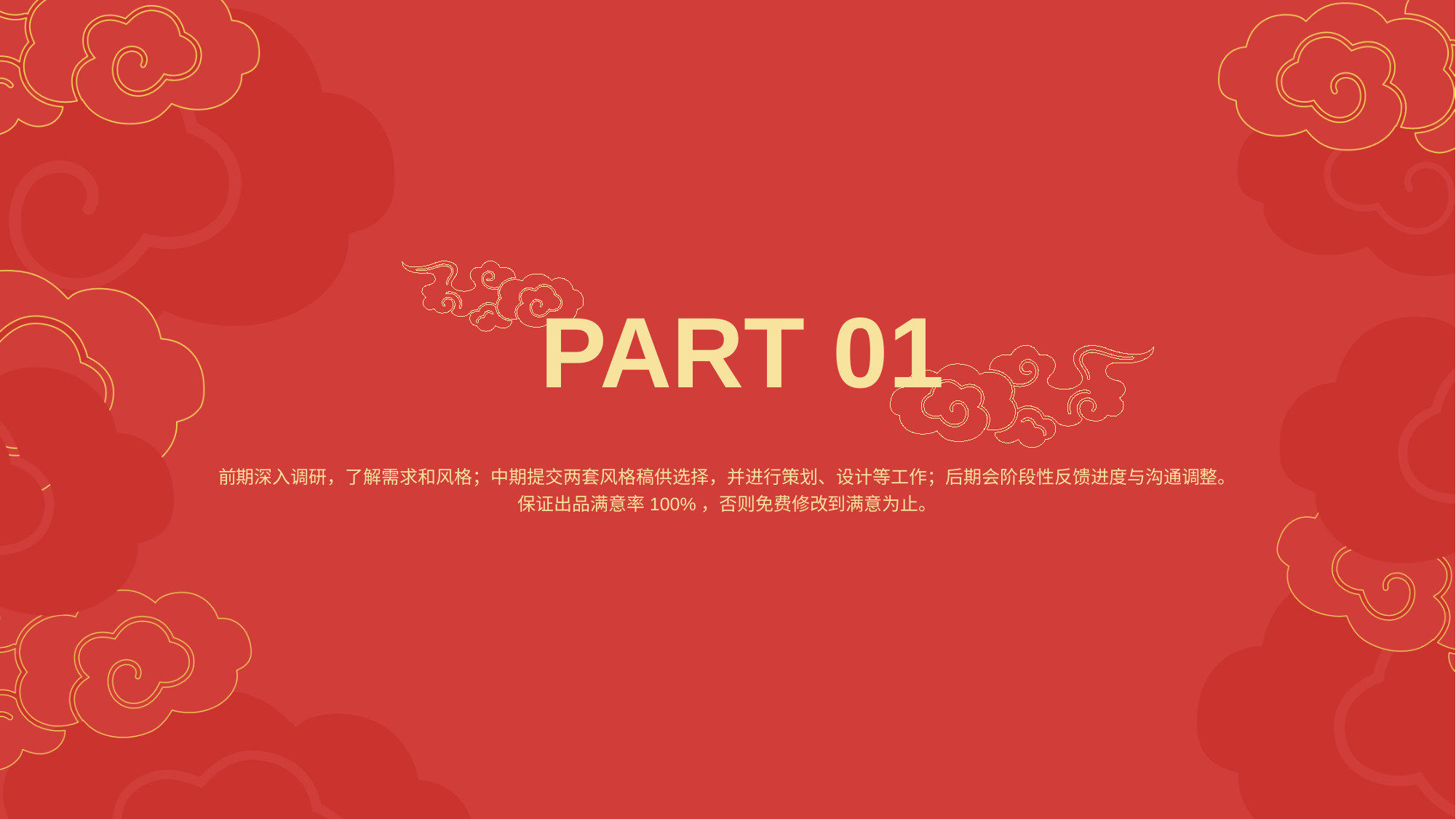

PART 01

前期深入调研，了解需求和风格；中期提交两套风格稿供选择，并进行策划、设计等工作；后期会阶段性反馈进度与沟通调整。保证出品满意率100%，否则免费修改到满意为止。